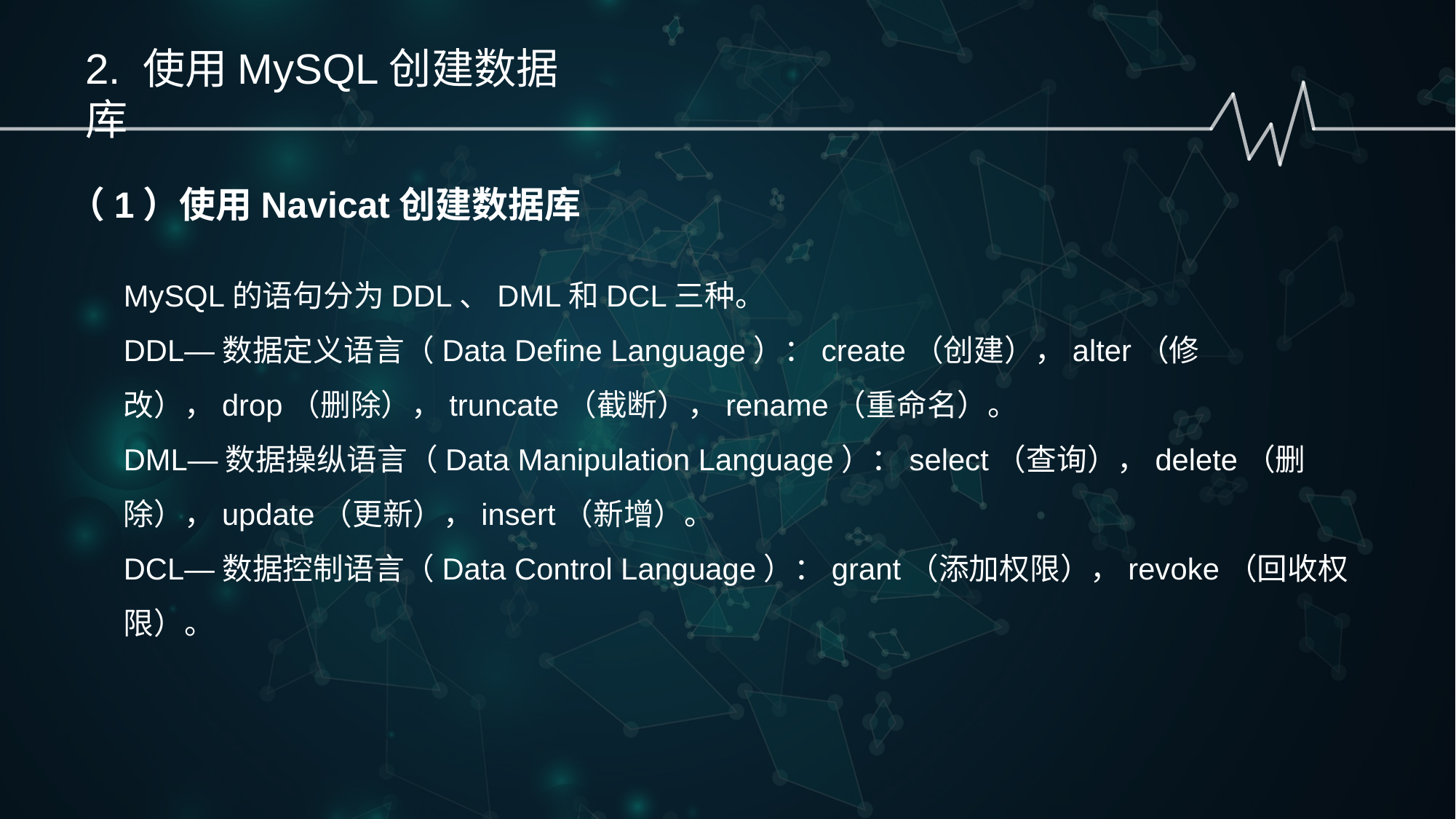

2. 使用MySQL创建数据库
（1）使用Navicat创建数据库

MySQL的语句分为DDL、DML和DCL三种。
DDL—数据定义语言（Data Define Language）：create（创建），alter（修改），drop（删除），truncate（截断），rename（重命名）。
DML—数据操纵语言（Data Manipulation Language）：select（查询），delete（删除），update（更新），insert（新增）。
DCL—数据控制语言（Data Control Language）：grant（添加权限），revoke（回收权限）。